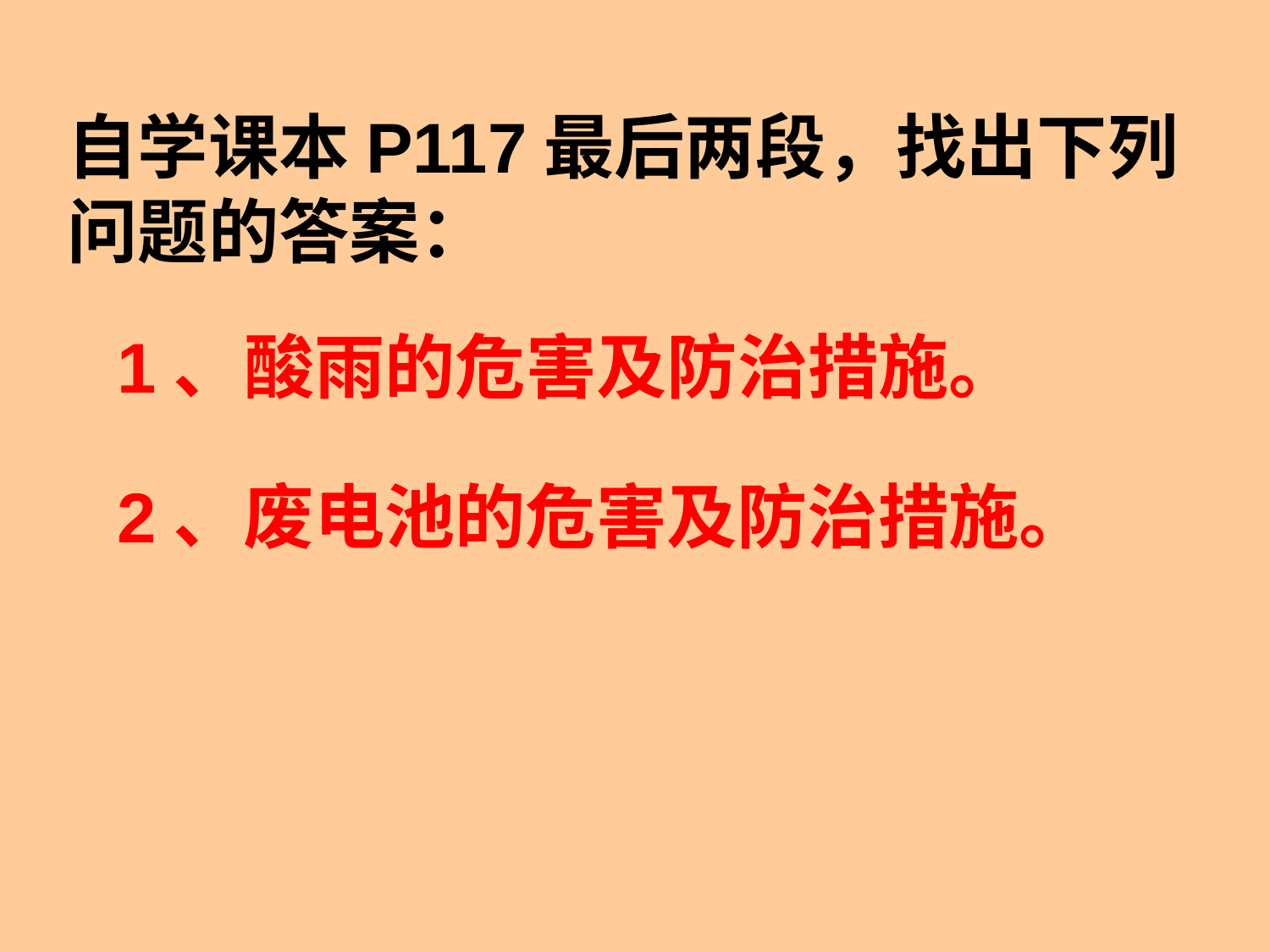

自学课本P117最后两段，找出下列问题的答案：
1、酸雨的危害及防治措施。
2、废电池的危害及防治措施。